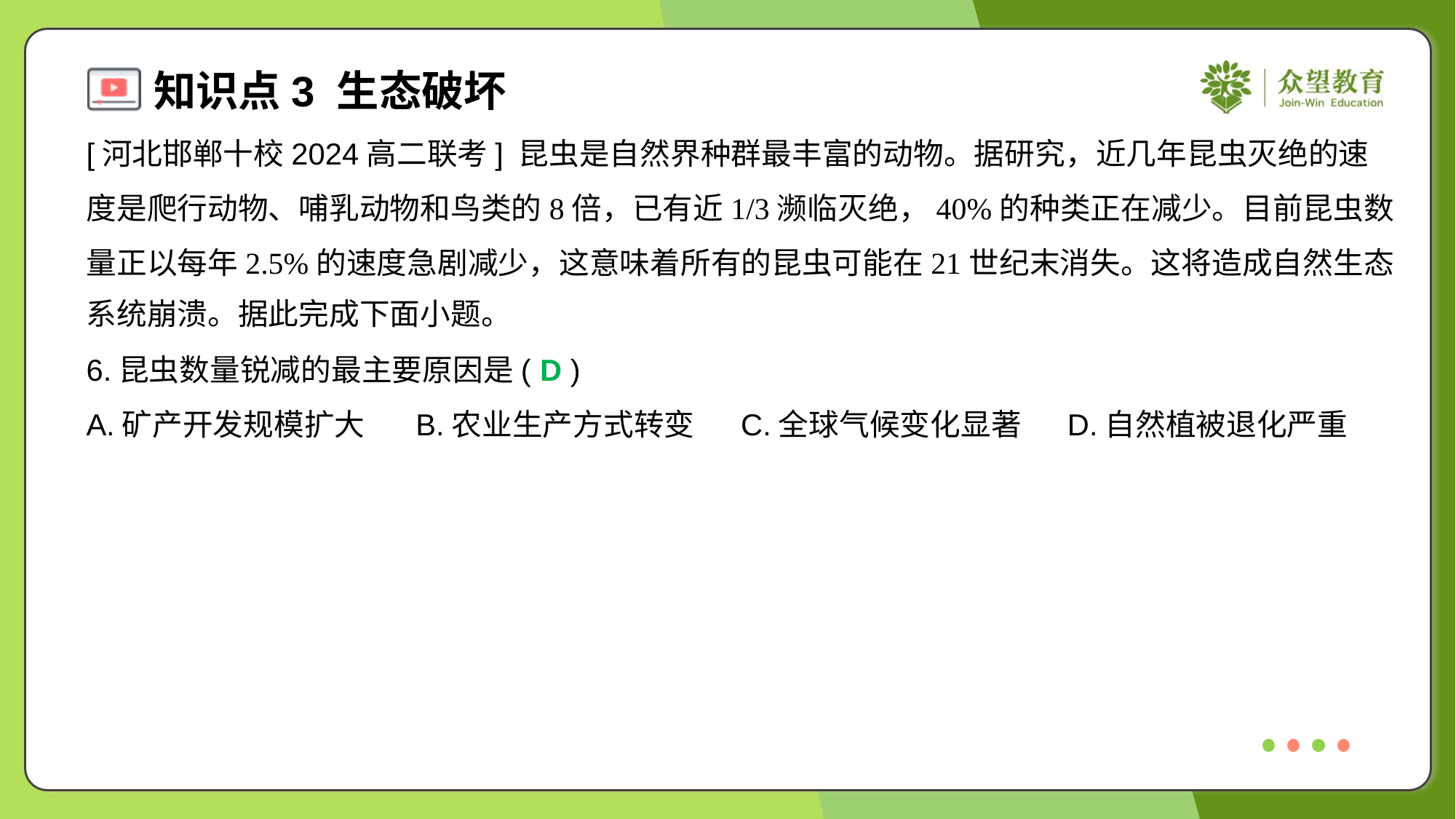

[河北邯郸十校2024高二联考] 昆虫是自然界种群最丰富的动物。据研究，近几年昆虫灭绝的速
度是爬行动物、哺乳动物和鸟类的8倍，已有近1/3濒临灭绝，40%的种类正在减少。目前昆虫数
量正以每年2.5%的速度急剧减少，这意味着所有的昆虫可能在21世纪末消失。这将造成自然生态
系统崩溃。据此完成下面小题。
6.昆虫数量锐减的最主要原因是(     )
D
A.矿产开发规模扩大	B.农业生产方式转变	C.全球气候变化显著	D.自然植被退化严重